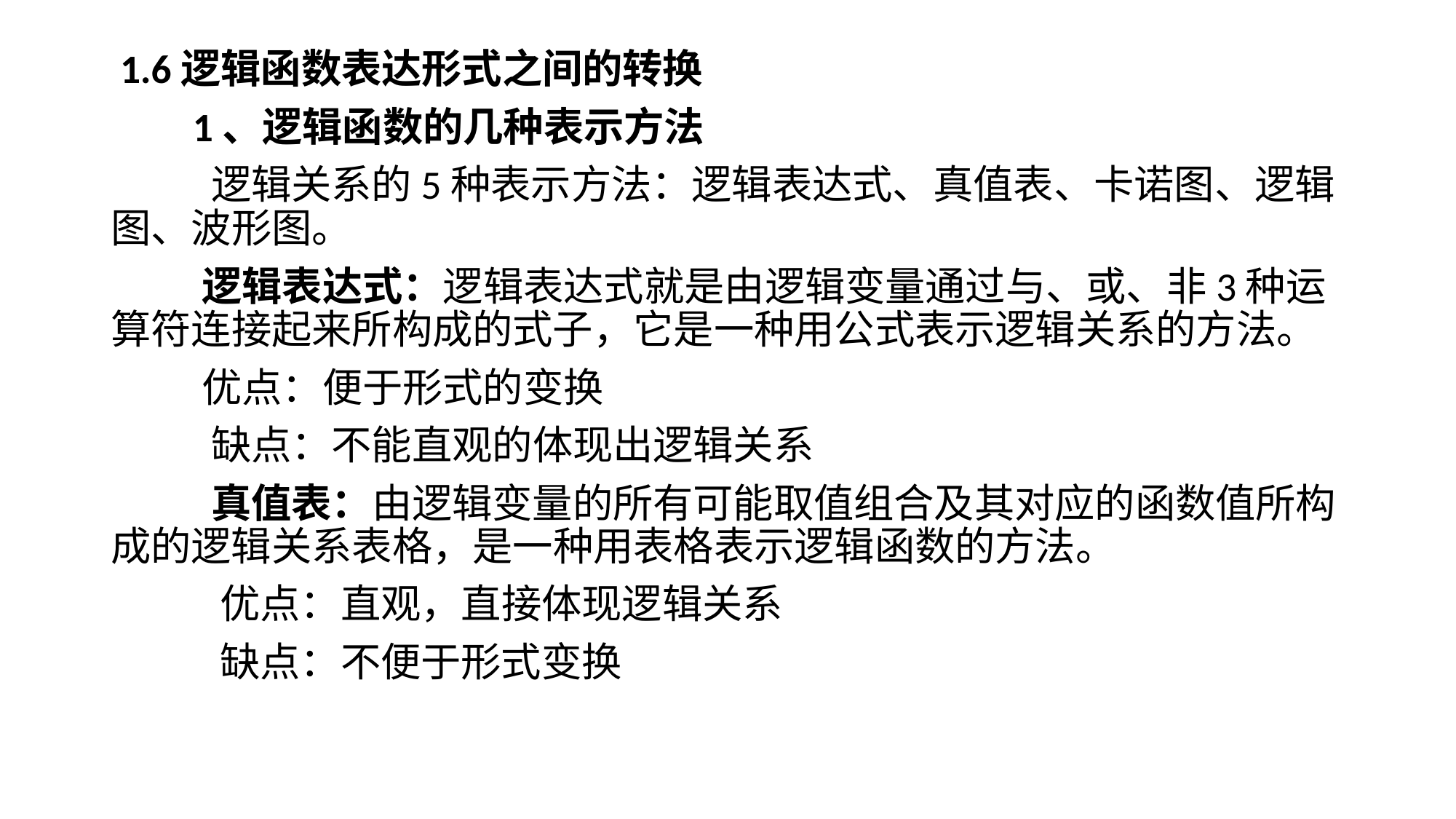

# 1.6逻辑函数表达形式之间的转换
         1、逻辑函数的几种表示方法
          逻辑关系的5种表示方法：逻辑表达式、真值表、卡诺图、逻辑图、波形图。
         逻辑表达式：逻辑表达式就是由逻辑变量通过与、或、非3种运算符连接起来所构成的式子，它是一种用公式表示逻辑关系的方法。
         优点：便于形式的变换
          缺点：不能直观的体现出逻辑关系
          真值表：由逻辑变量的所有可能取值组合及其对应的函数值所构成的逻辑关系表格，是一种用表格表示逻辑函数的方法。
           优点：直观，直接体现逻辑关系
           缺点：不便于形式变换